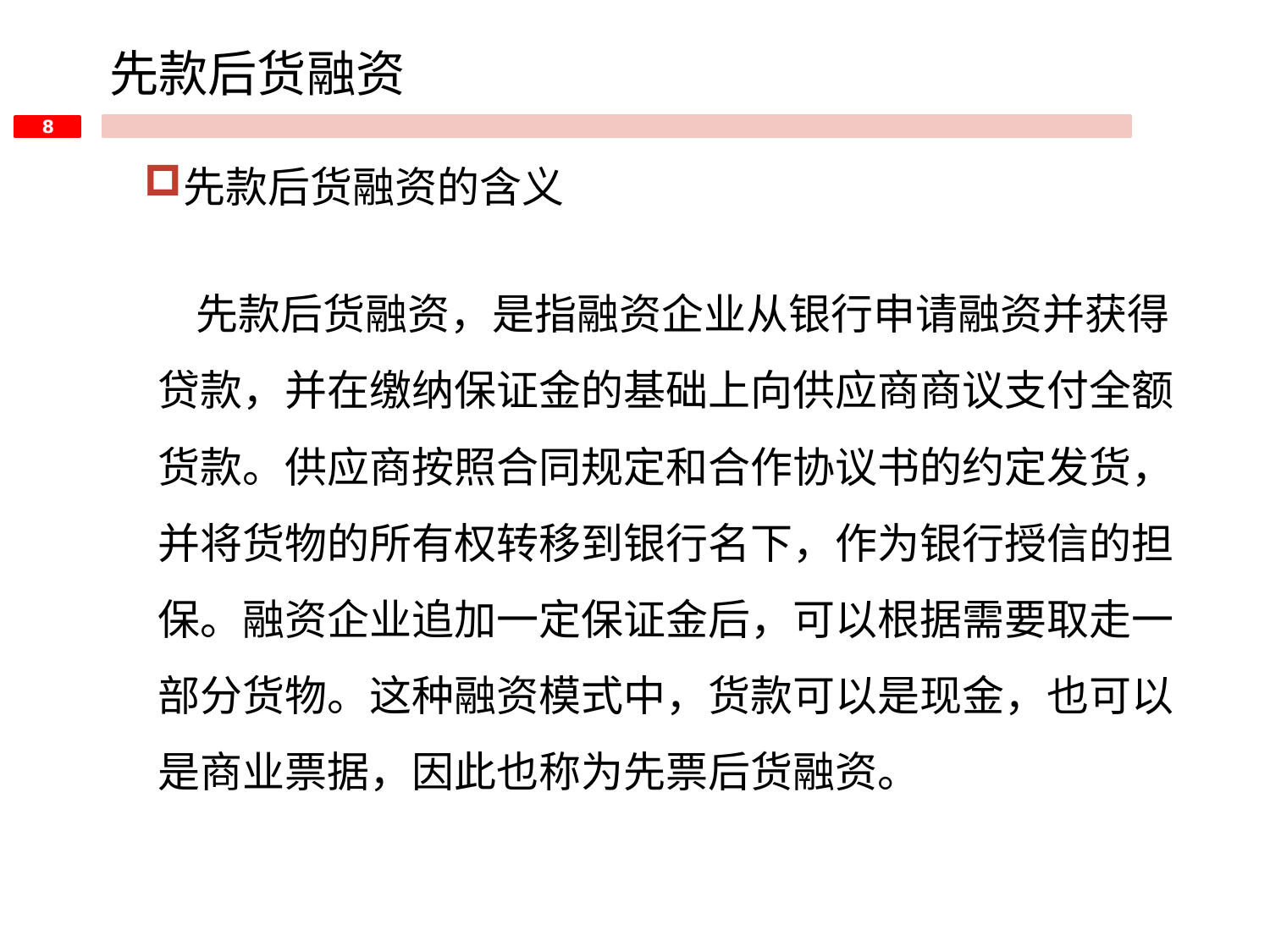

先款后货融资
8
先款后货融资的含义

   先款后货融资，是指融资企业从银行申请融资并获得贷款，并在缴纳保证金的基础上向供应商商议支付全额货款。供应商按照合同规定和合作协议书的约定发货，并将货物的所有权转移到银行名下，作为银行授信的担保。融资企业追加一定保证金后，可以根据需要取走一部分货物。这种融资模式中，货款可以是现金，也可以是商业票据，因此也称为先票后货融资。